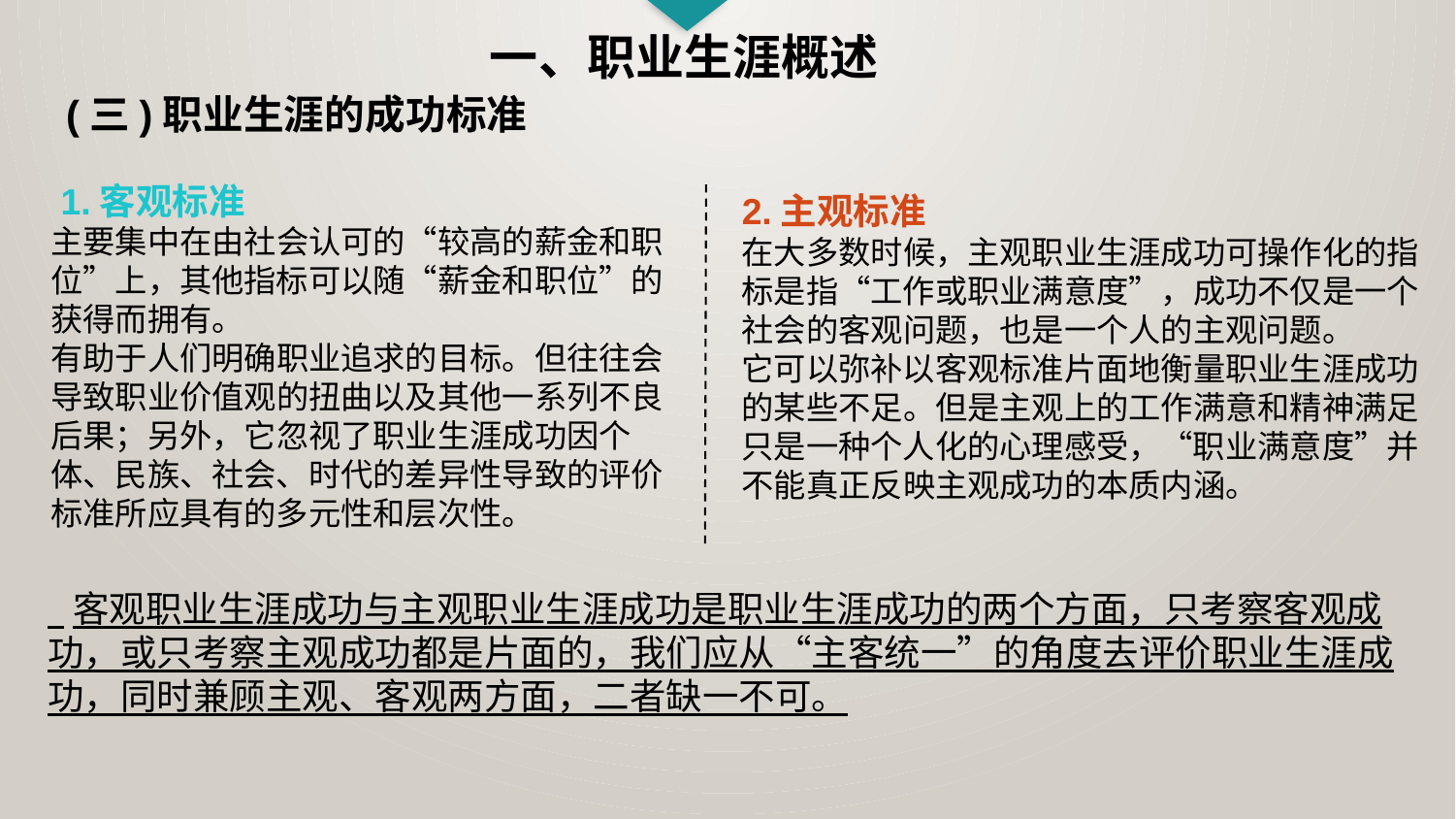

一、职业生涯概述
(三)职业生涯的成功标准
 1.客观标准
主要集中在由社会认可的“较高的薪金和职位”上，其他指标可以随“薪金和职位”的获得而拥有。
有助于人们明确职业追求的目标。但往往会导致职业价值观的扭曲以及其他一系列不良后果；另外，它忽视了职业生涯成功因个体、民族、社会、时代的差异性导致的评价标准所应具有的多元性和层次性。
2.主观标准
在大多数时候，主观职业生涯成功可操作化的指标是指“工作或职业满意度”，成功不仅是一个社会的客观问题，也是一个人的主观问题。
它可以弥补以客观标准片面地衡量职业生涯成功的某些不足。但是主观上的工作满意和精神满足只是一种个人化的心理感受，“职业满意度”并不能真正反映主观成功的本质内涵。
  客观职业生涯成功与主观职业生涯成功是职业生涯成功的两个方面，只考察客观成功，或只考察主观成功都是片面的，我们应从“主客统一”的角度去评价职业生涯成功，同时兼顾主观、客观两方面，二者缺一不可。
14